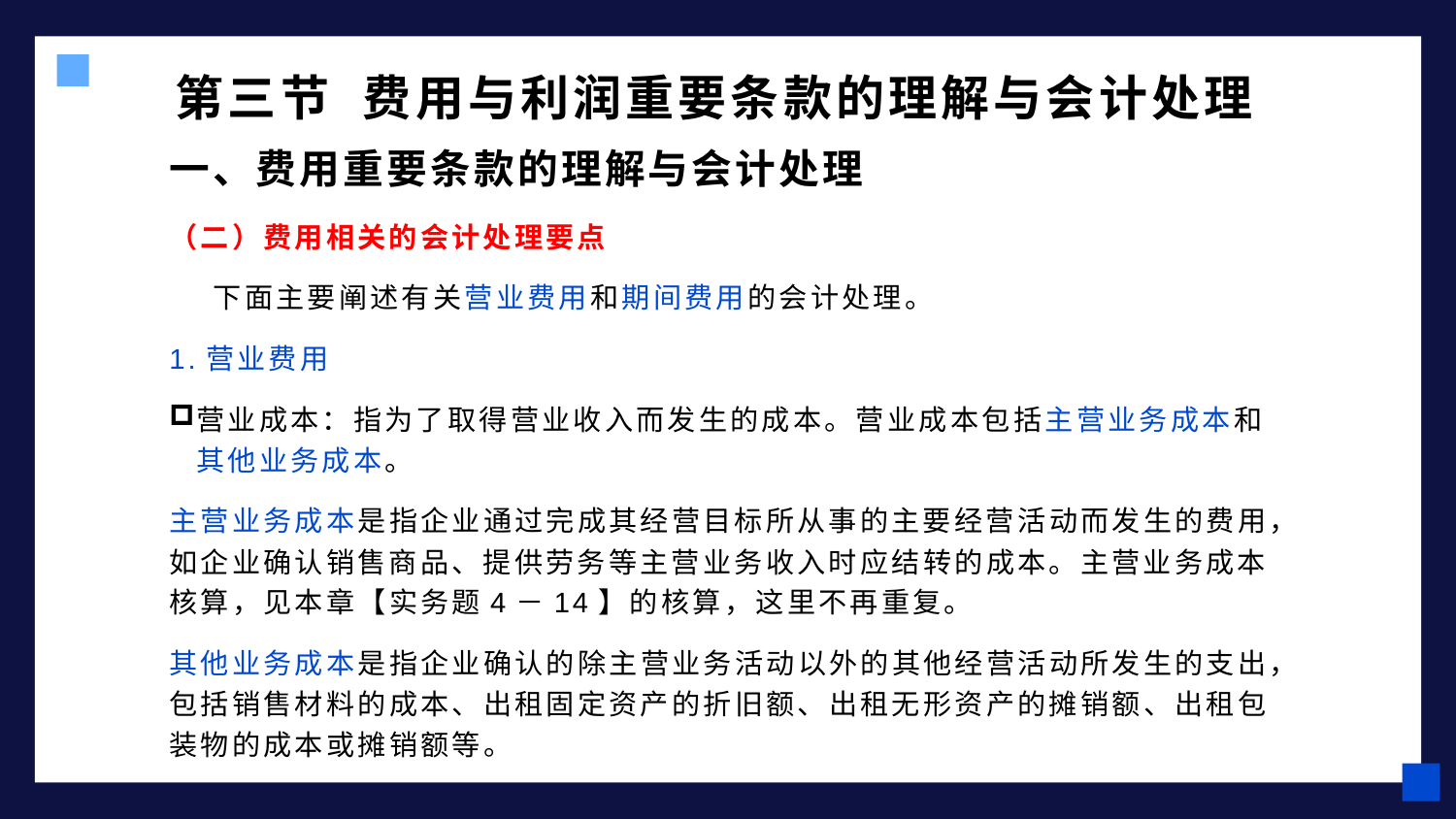

# 第三节  费用与利润重要条款的理解与会计处理
一、费用重要条款的理解与会计处理
（二）费用相关的会计处理要点
    下面主要阐述有关营业费用和期间费用的会计处理。
1.营业费用
营业成本：指为了取得营业收入而发生的成本。营业成本包括主营业务成本和其他业务成本。
主营业务成本是指企业通过完成其经营目标所从事的主要经营活动而发生的费用，如企业确认销售商品、提供劳务等主营业务收入时应结转的成本。主营业务成本核算，见本章【实务题4－14】的核算，这里不再重复。
其他业务成本是指企业确认的除主营业务活动以外的其他经营活动所发生的支出，包括销售材料的成本、出租固定资产的折旧额、出租无形资产的摊销额、出租包装物的成本或摊销额等。